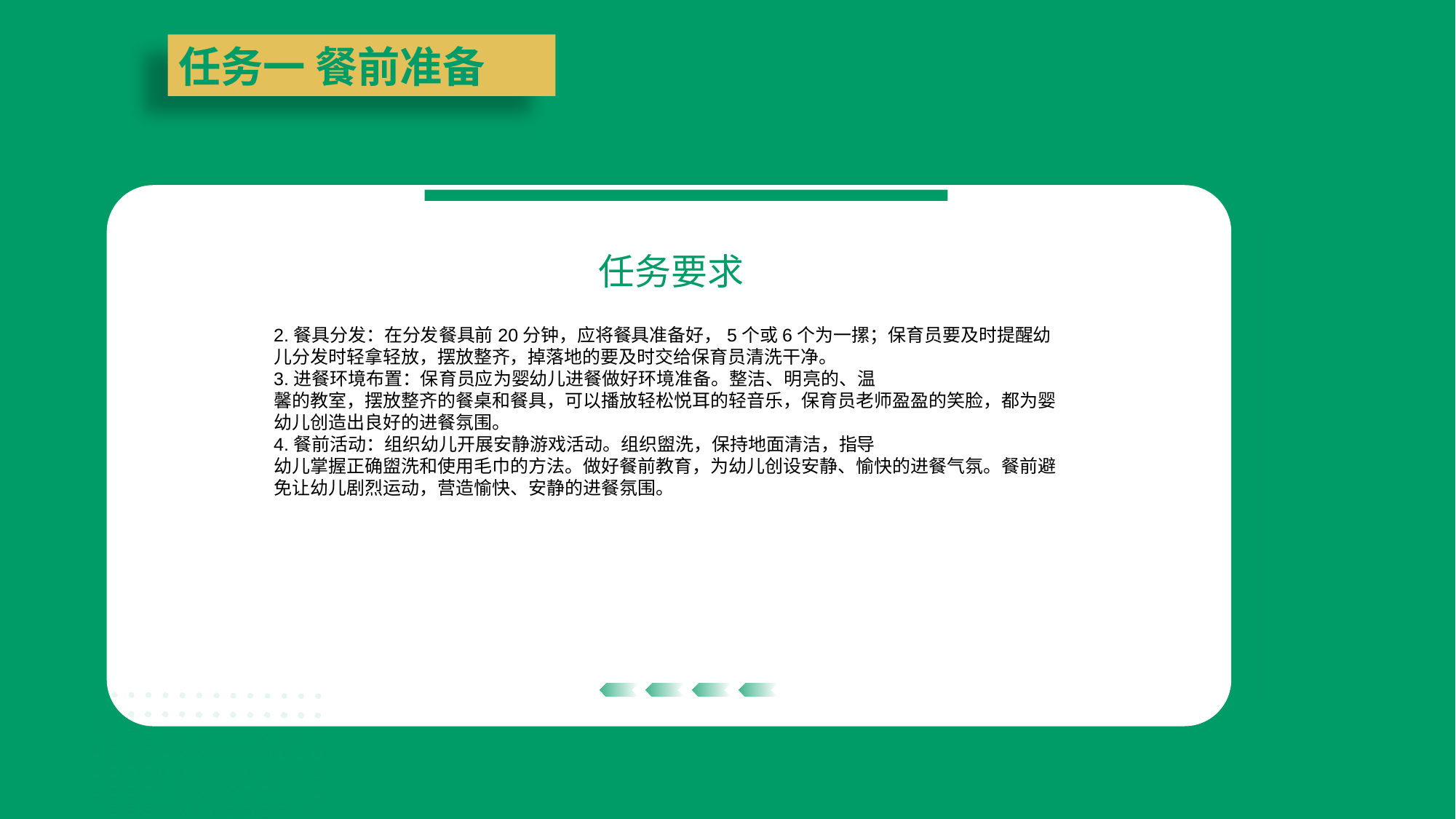

任务一 餐前准备

任务要求

2.餐具分发：在分发餐具前20分钟，应将餐具准备好，5个或6个为一摞；保育员要及时提醒幼儿分发时轻拿轻放，摆放整齐，掉落地的要及时交给保育员清洗干净。
3.进餐环境布置：保育员应为婴幼儿进餐做好环境准备。整洁、明亮的、温
馨的教室，摆放整齐的餐桌和餐具，可以播放轻松悦耳的轻音乐，保育员老师盈盈的笑脸，都为婴幼儿创造出良好的进餐氛围。
4.餐前活动：组织幼儿开展安静游戏活动。组织盥洗，保持地面清洁，指导
幼儿掌握正确盥洗和使用毛巾的方法。做好餐前教育，为幼儿创设安静、愉快的进餐气氛。餐前避免让幼儿剧烈运动，营造愉快、安静的进餐氛围。
|  |  |
| --- | --- |
|  |  |
|  |  |
| --- | --- |
|  |  |